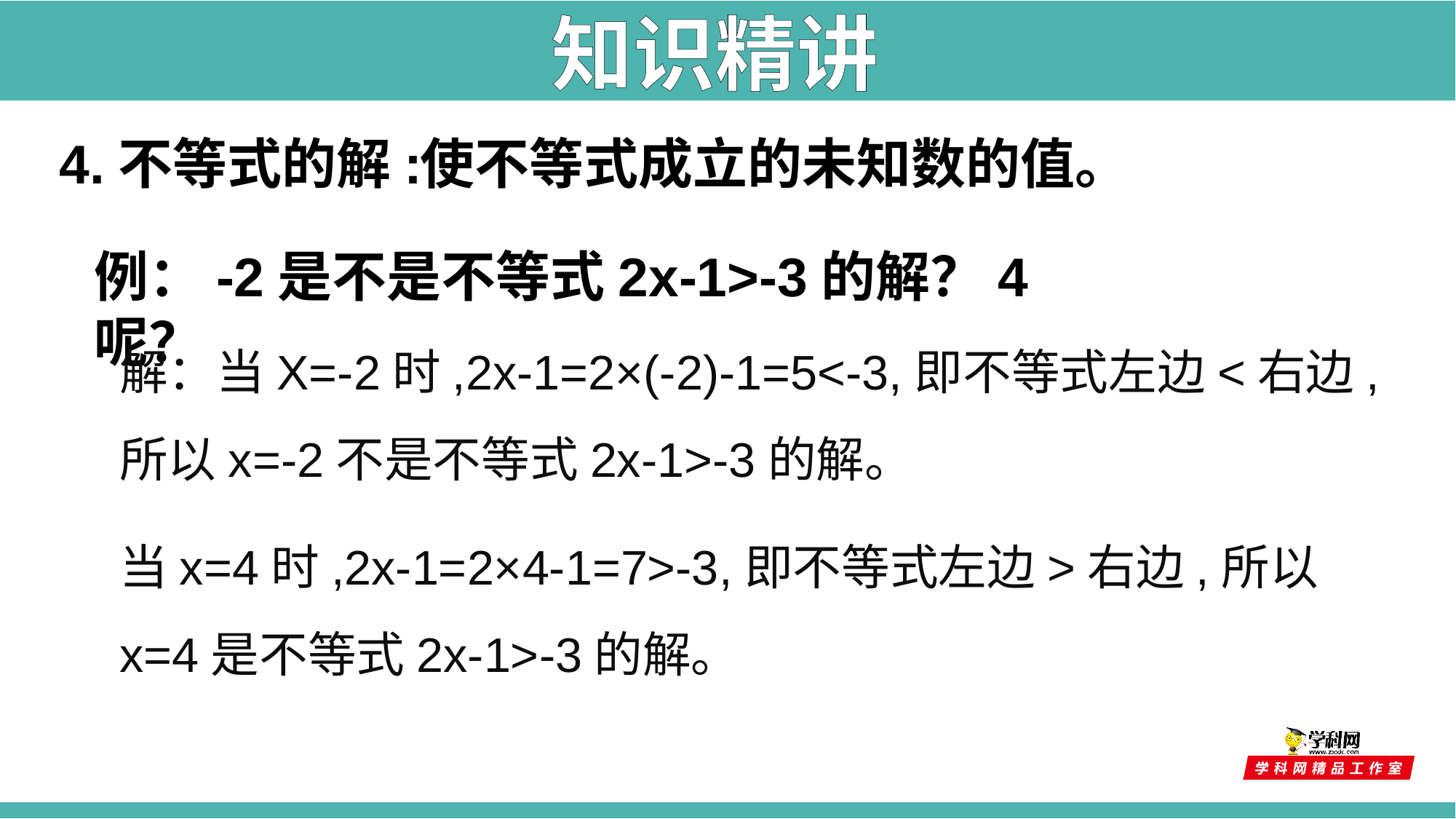

知识精讲
4.不等式的解:
使不等式成立的未知数的值。
例：-2是不是不等式2x-1>-3的解？4呢？
解：当X=-2时,2x-1=2×(-2)-1=5<-3,即不等式左边<右边,所以x=-2不是不等式2x-1>-3的解。
当x=4时,2x-1=2×4-1=7>-3,即不等式左边>右边,所以x=4是不等式2x-1>-3的解。